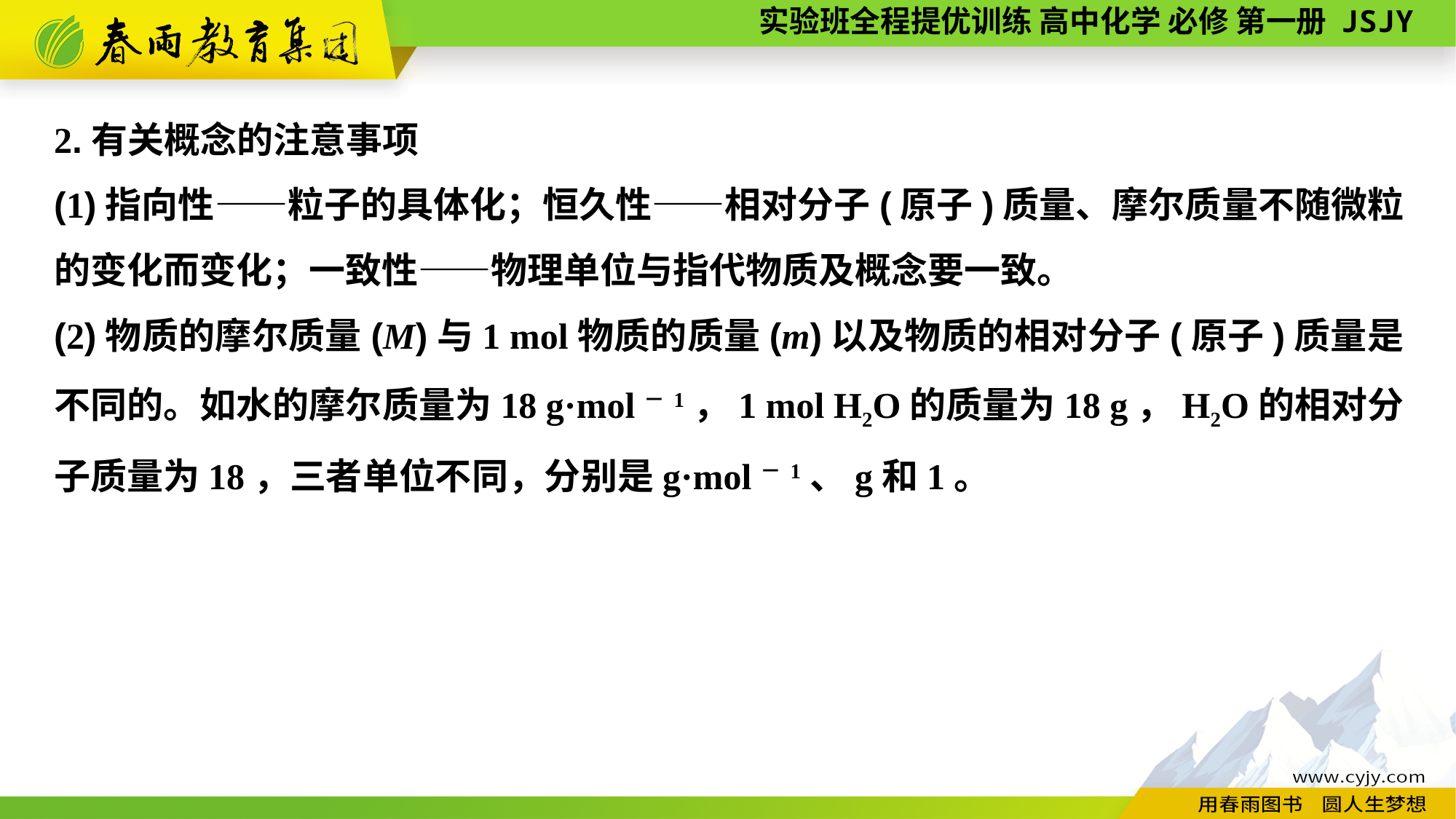

2.有关概念的注意事项
(1)指向性——粒子的具体化；恒久性——相对分子(原子)质量、摩尔质量不随微粒的变化而变化；一致性——物理单位与指代物质及概念要一致。
(2)物质的摩尔质量(M)与1 mol物质的质量(m)以及物质的相对分子(原子)质量是不同的。如水的摩尔质量为18 g·mol－1，1 mol H2O的质量为18 g，H2O的相对分子质量为18，三者单位不同，分别是g·mol－1、g和1。